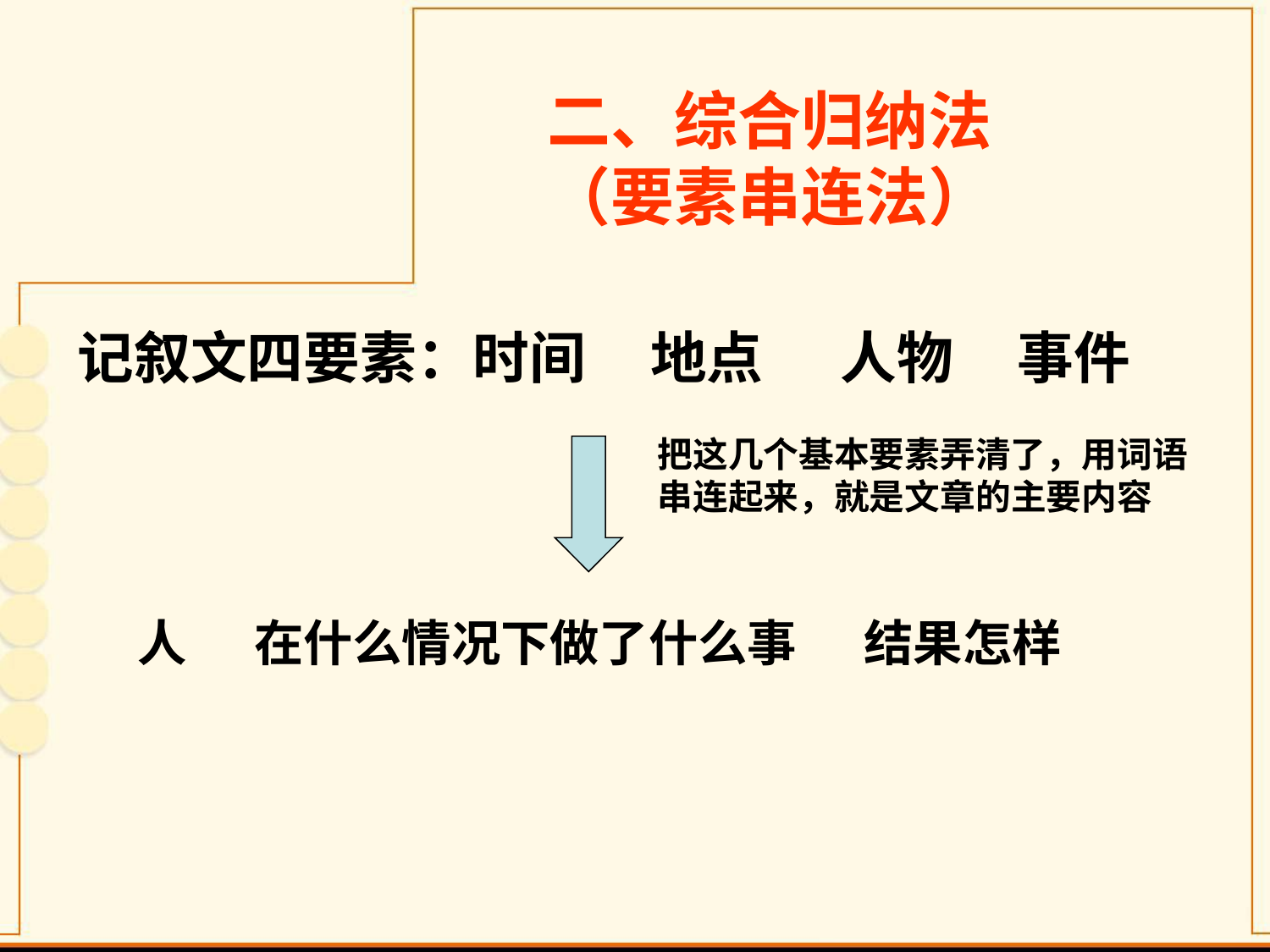

# 二、综合归纳法 （要素串连法）
记叙文四要素：时间     地点      人物     事件

把这几个基本要素弄清了，用词语串连起来，就是文章的主要内容

人      在什么情况下做了什么事      结果怎样